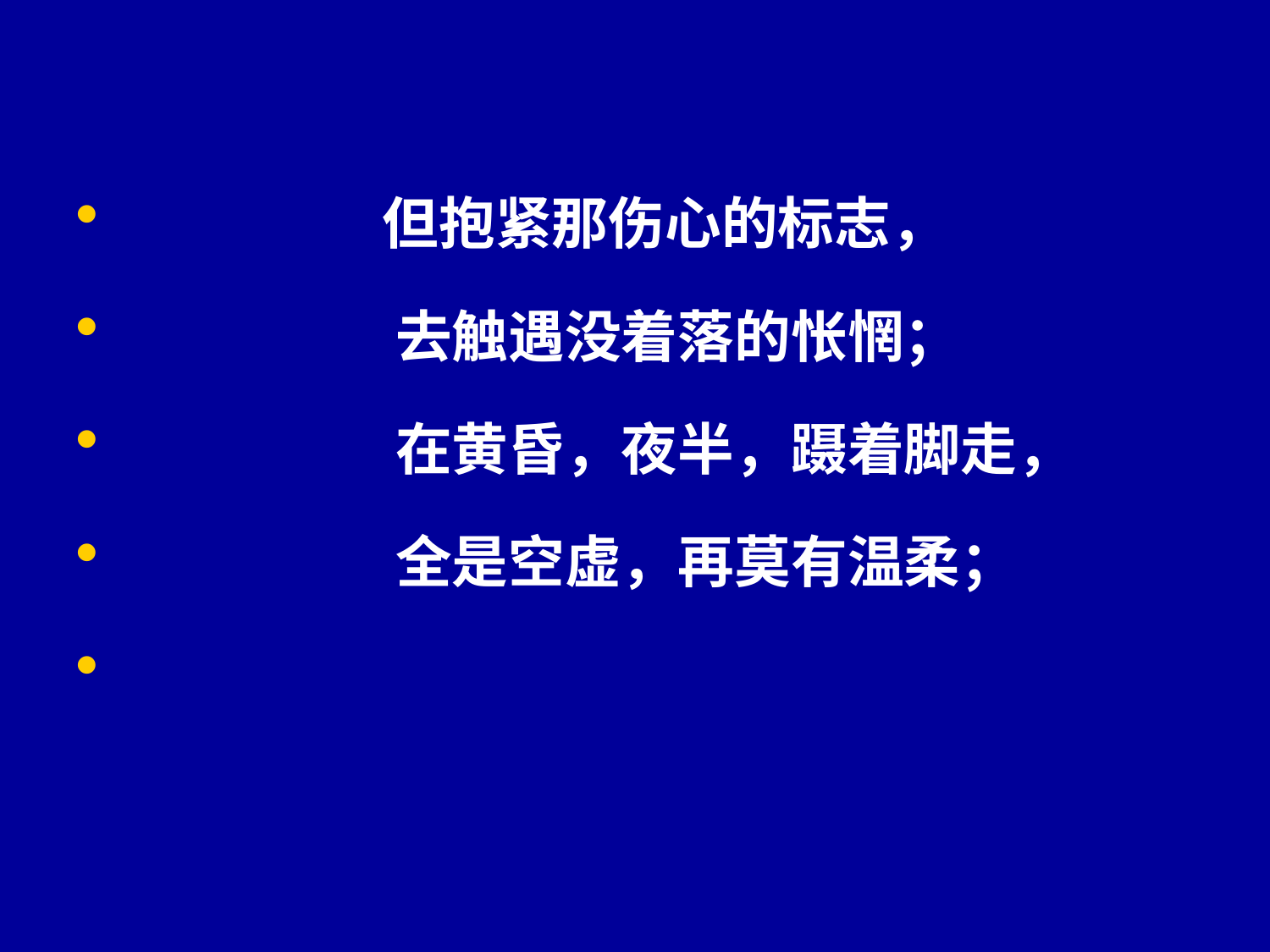

但抱紧那伤心的标志，
                    去触遇没着落的怅惘；
                    在黄昏，夜半，蹑着脚走，
                    全是空虚，再莫有温柔；